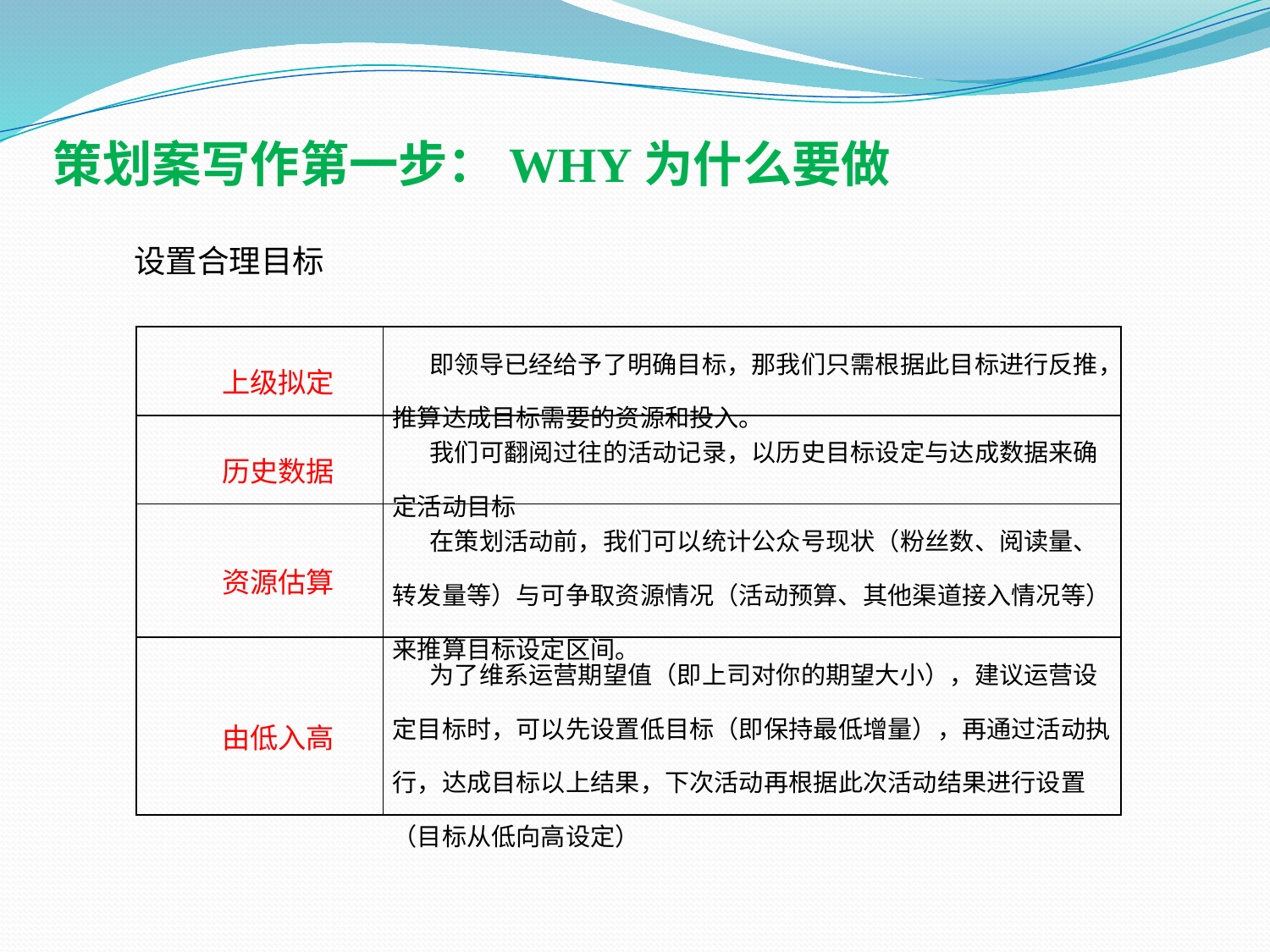

策划案写作第一步：WHY为什么要做
设置合理目标
| 上级拟定 | 即领导已经给予了明确目标，那我们只需根据此目标进行反推，推算达成目标需要的资源和投入。 |
| --- | --- |
| 历史数据 | 我们可翻阅过往的活动记录，以历史目标设定与达成数据来确定活动目标 |
| 资源估算 | 在策划活动前，我们可以统计公众号现状（粉丝数、阅读量、转发量等）与可争取资源情况（活动预算、其他渠道接入情况等）来推算目标设定区间。 |
| 由低入高 | 为了维系运营期望值（即上司对你的期望大小），建议运营设定目标时，可以先设置低目标（即保持最低增量），再通过活动执行，达成目标以上结果，下次活动再根据此次活动结果进行设置（目标从低向高设定） |